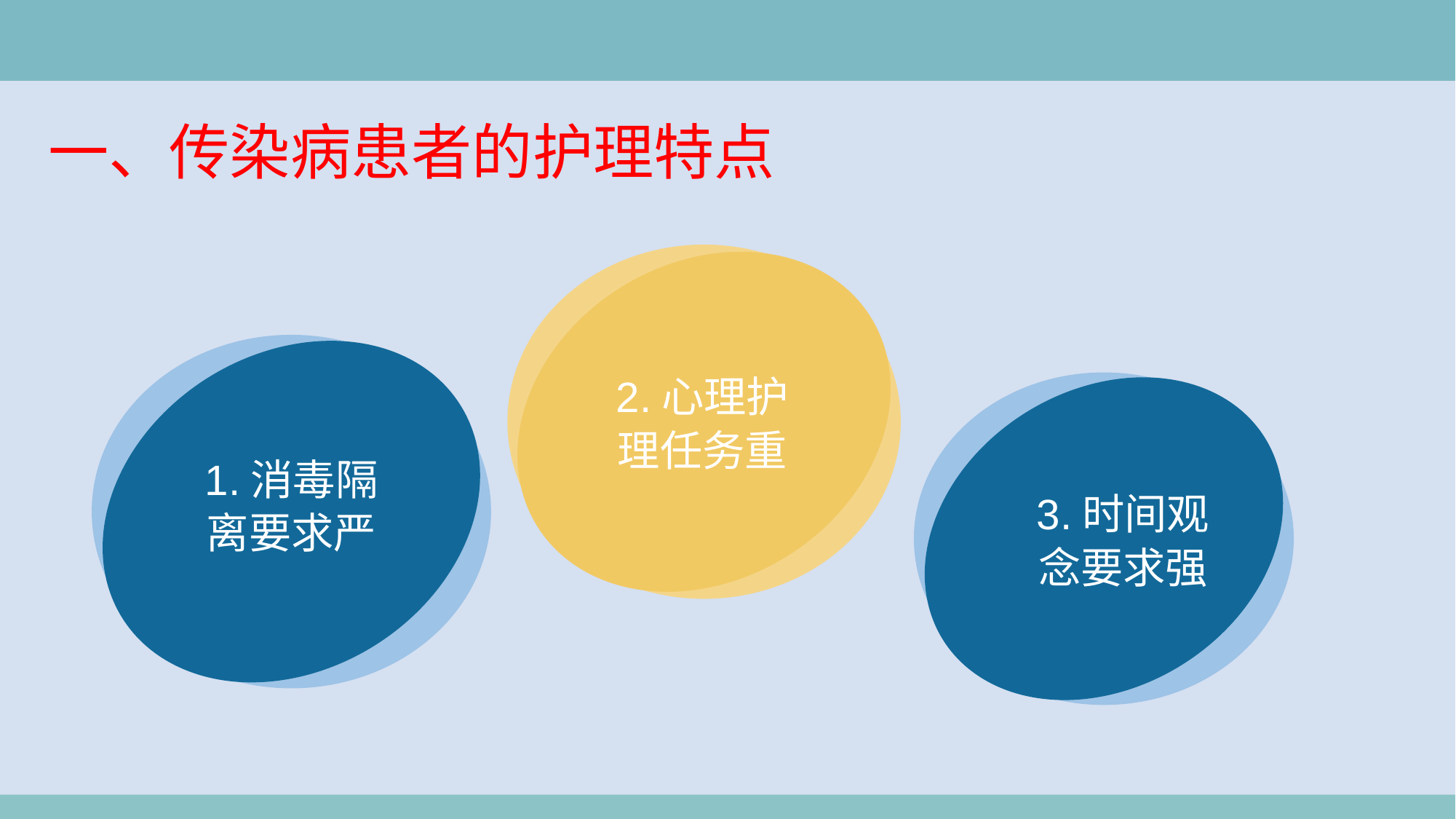

一、传染病患者的护理特点

2.心理护理任务重

1.消毒隔离要求严

3.时间观念要求强